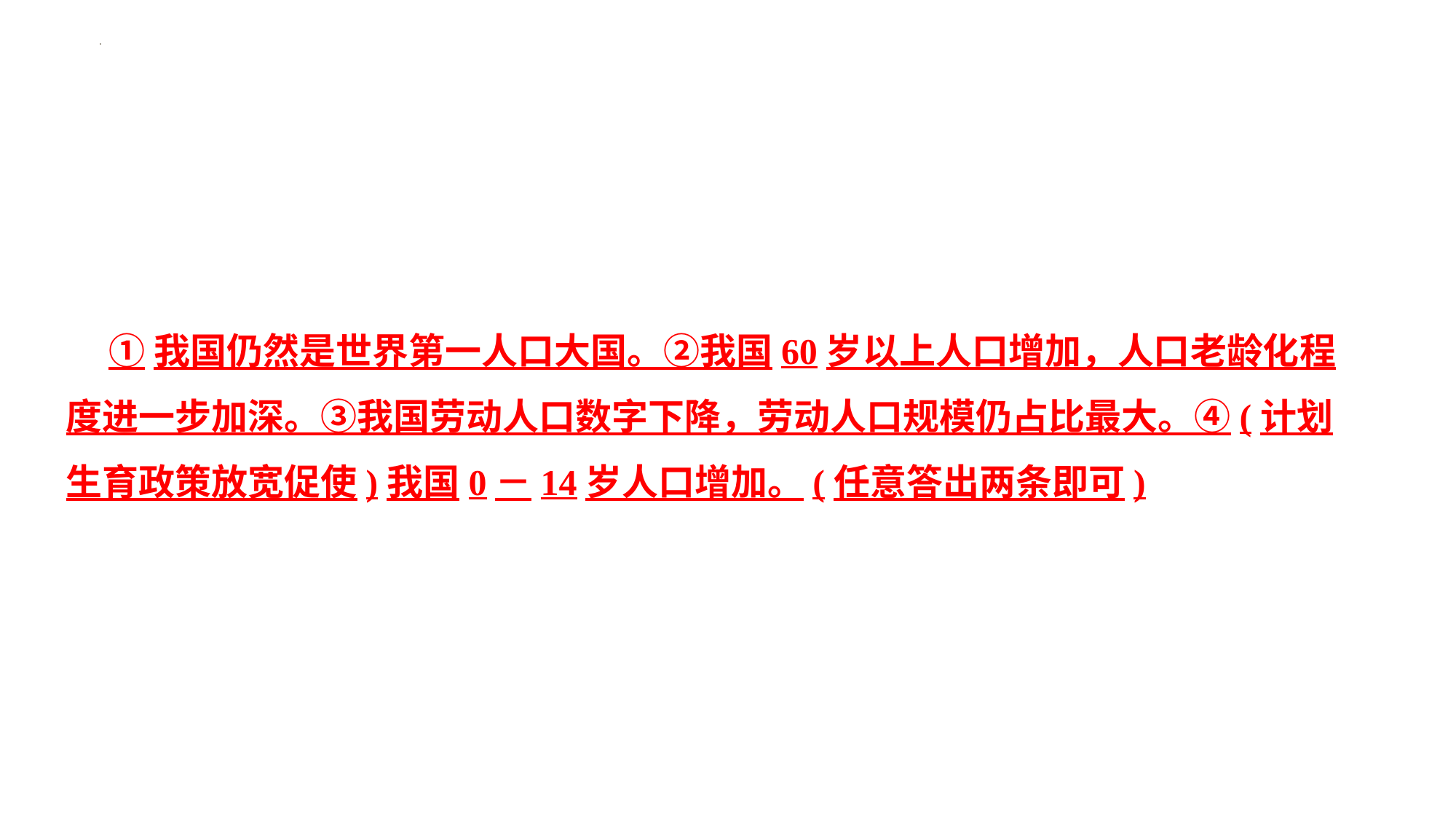

①我国仍然是世界第一人口大国。②我国60岁以上人口增加，人口老龄化程度进一步加深。③我国劳动人口数字下降，劳动人口规模仍占比最大。④(计划生育政策放宽促使)我国0－14岁人口增加。(任意答出两条即可)